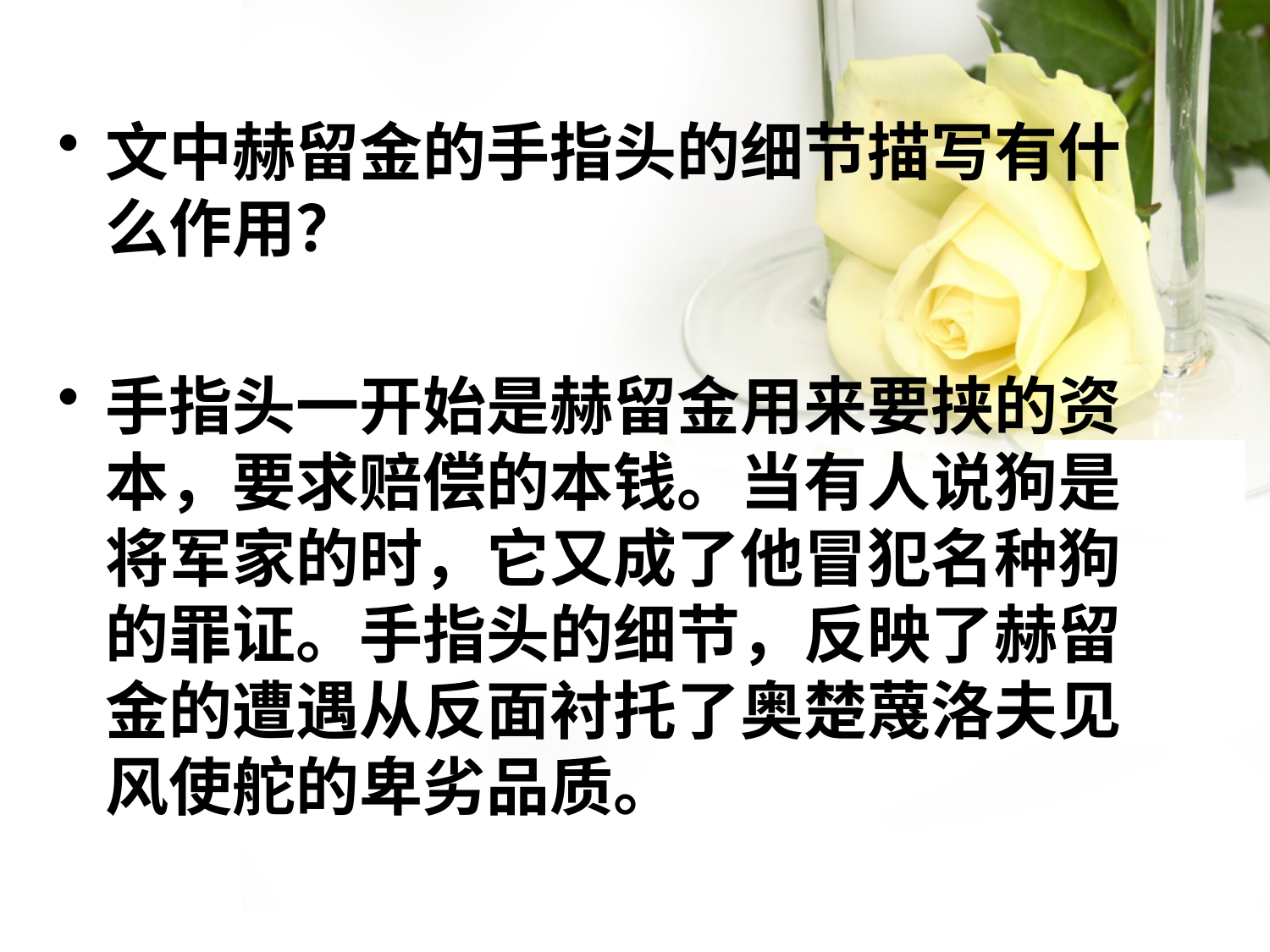

文中赫留金的手指头的细节描写有什么作用？

手指头一开始是赫留金用来要挟的资本，要求赔偿的本钱。当有人说狗是将军家的时，它又成了他冒犯名种狗的罪证。手指头的细节，反映了赫留金的遭遇从反面衬托了奥楚蔑洛夫见风使舵的卑劣品质。